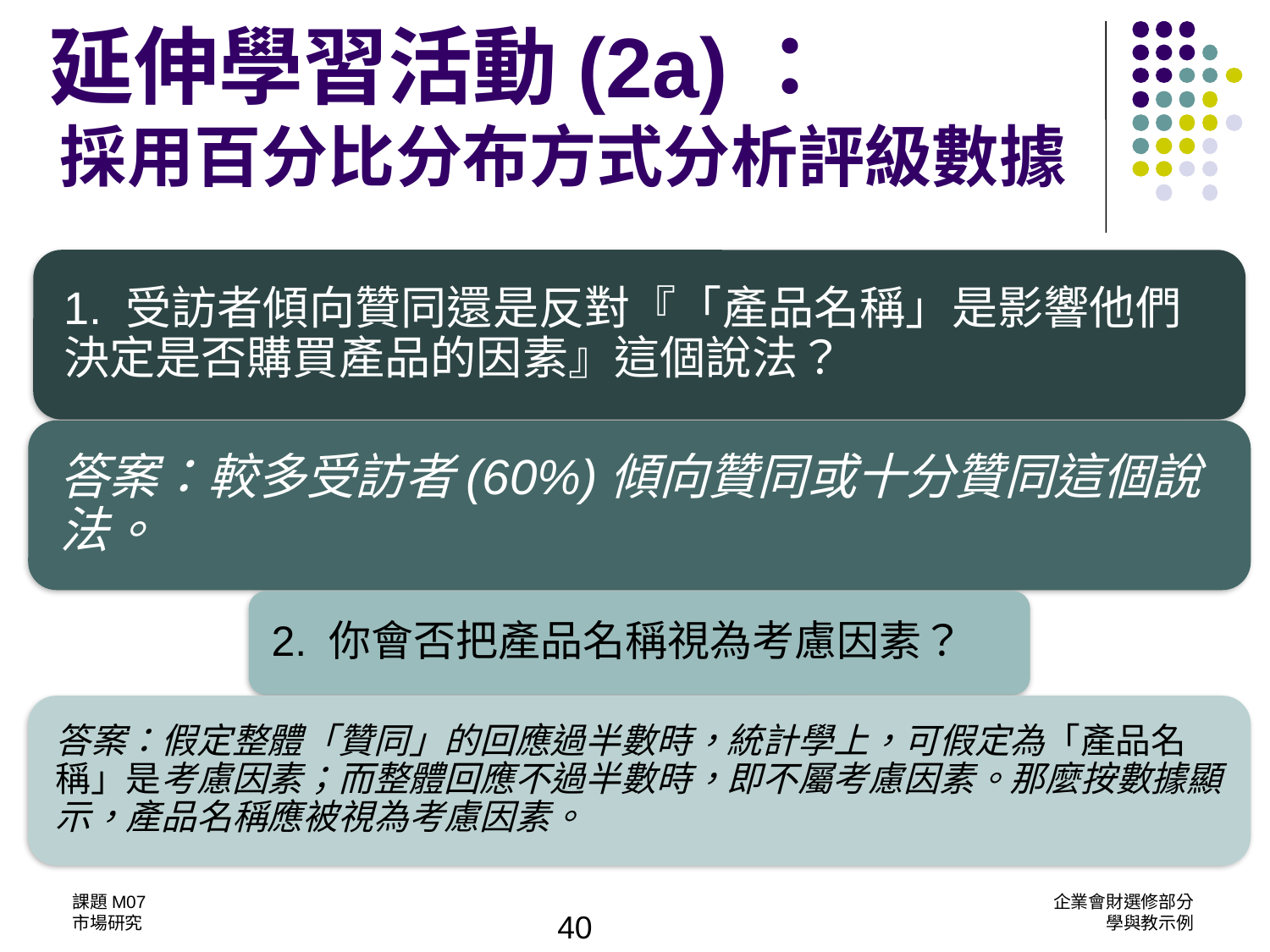

延伸學習活動(2a)：
採用百分比分布方式分析評級數據
1. 受訪者傾向贊同還是反對『「產品名稱」是影響他們決定是否購買產品的因素』這個說法？
答案：較多受訪者(60%)傾向贊同或十分贊同這個說法。
2. 你會否把產品名稱視為考慮因素？
答案：假定整體「贊同」的回應過半數時，統計學上，可假定為「產品名稱」是考慮因素；而整體回應不過半數時，即不屬考慮因素。那麼按數據顯示，產品名稱應被視為考慮因素。